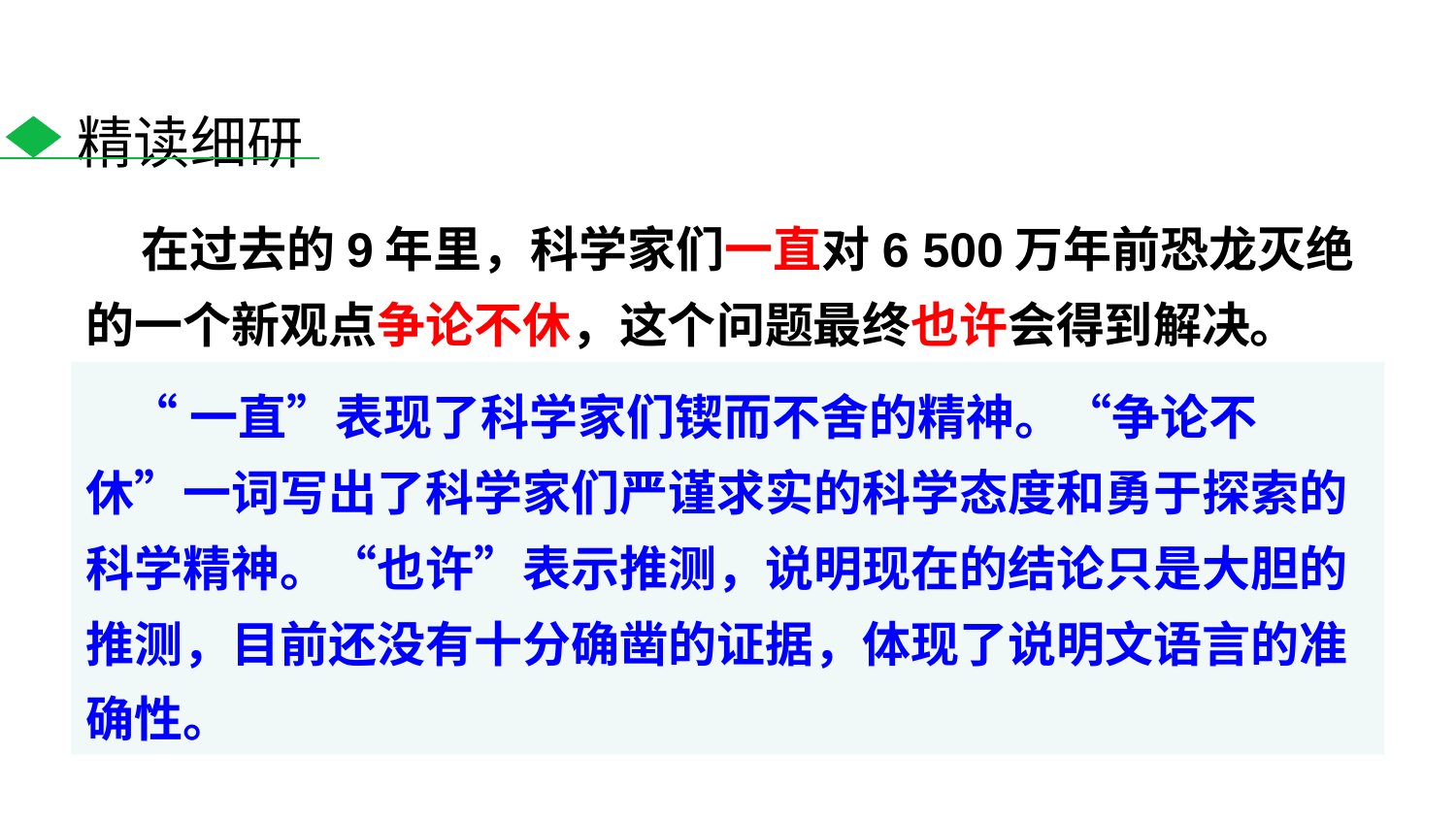

精读细研

    在过去的9年里，科学家们一直对6 500万年前恐龙灭绝的一个新观点争论不休，这个问题最终也许会得到解决。
    “一直”表现了科学家们锲而不舍的精神。“争论不
休”一词写出了科学家们严谨求实的科学态度和勇于探索的科学精神。“也许”表示推测，说明现在的结论只是大胆的推测，目前还没有十分确凿的证据，体现了说明文语言的准确性。